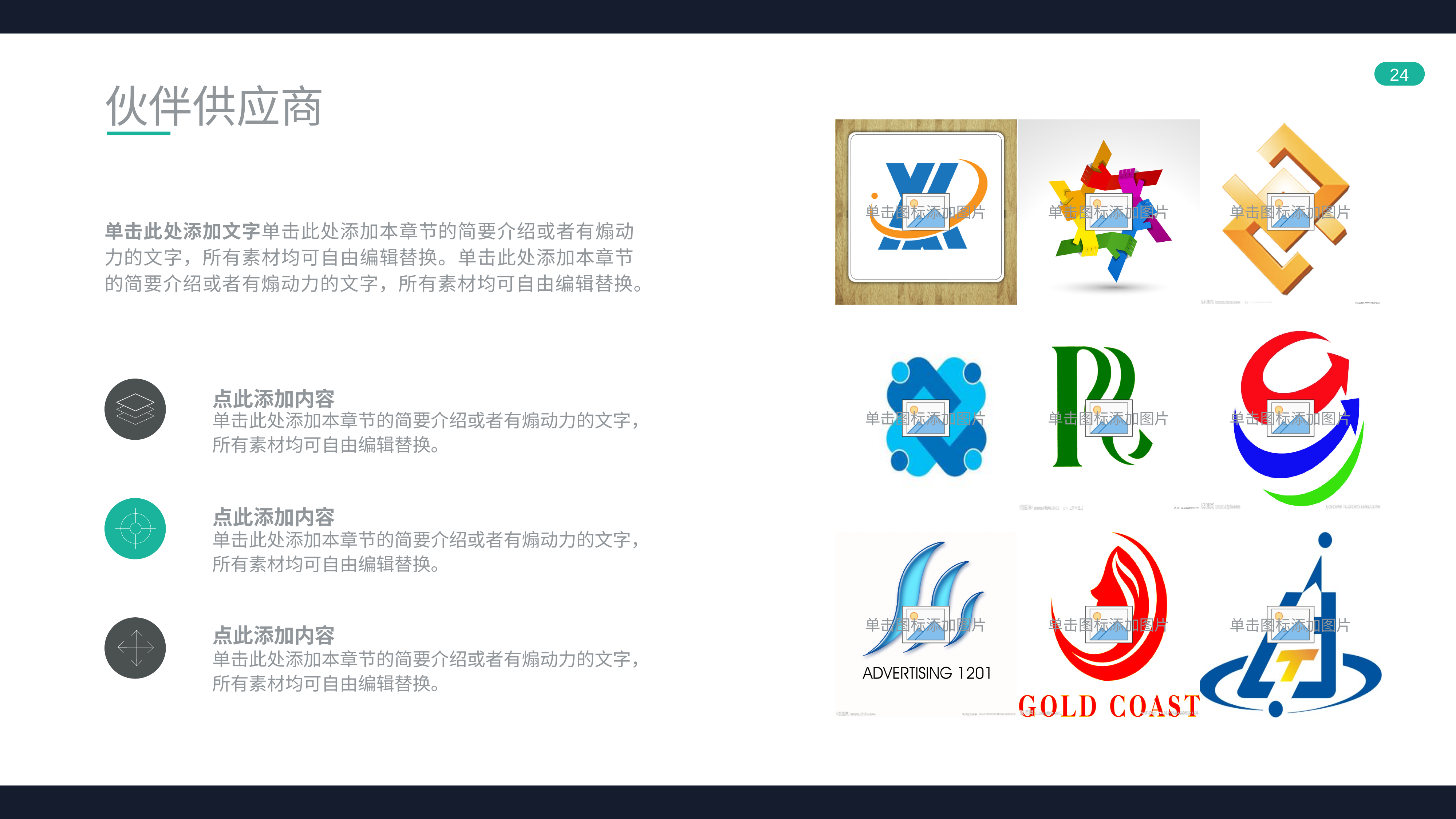

伙伴供应商

单击此处添加文字单击此处添加本章节的简要介绍或者有煽动力的文字，所有素材均可自由编辑替换。单击此处添加本章节的简要介绍或者有煽动力的文字，所有素材均可自由编辑替换。

点此添加内容

单击此处添加本章节的简要介绍或者有煽动力的文字，所有素材均可自由编辑替换。

点此添加内容

单击此处添加本章节的简要介绍或者有煽动力的文字，所有素材均可自由编辑替换。

点此添加内容

单击此处添加本章节的简要介绍或者有煽动力的文字，所有素材均可自由编辑替换。